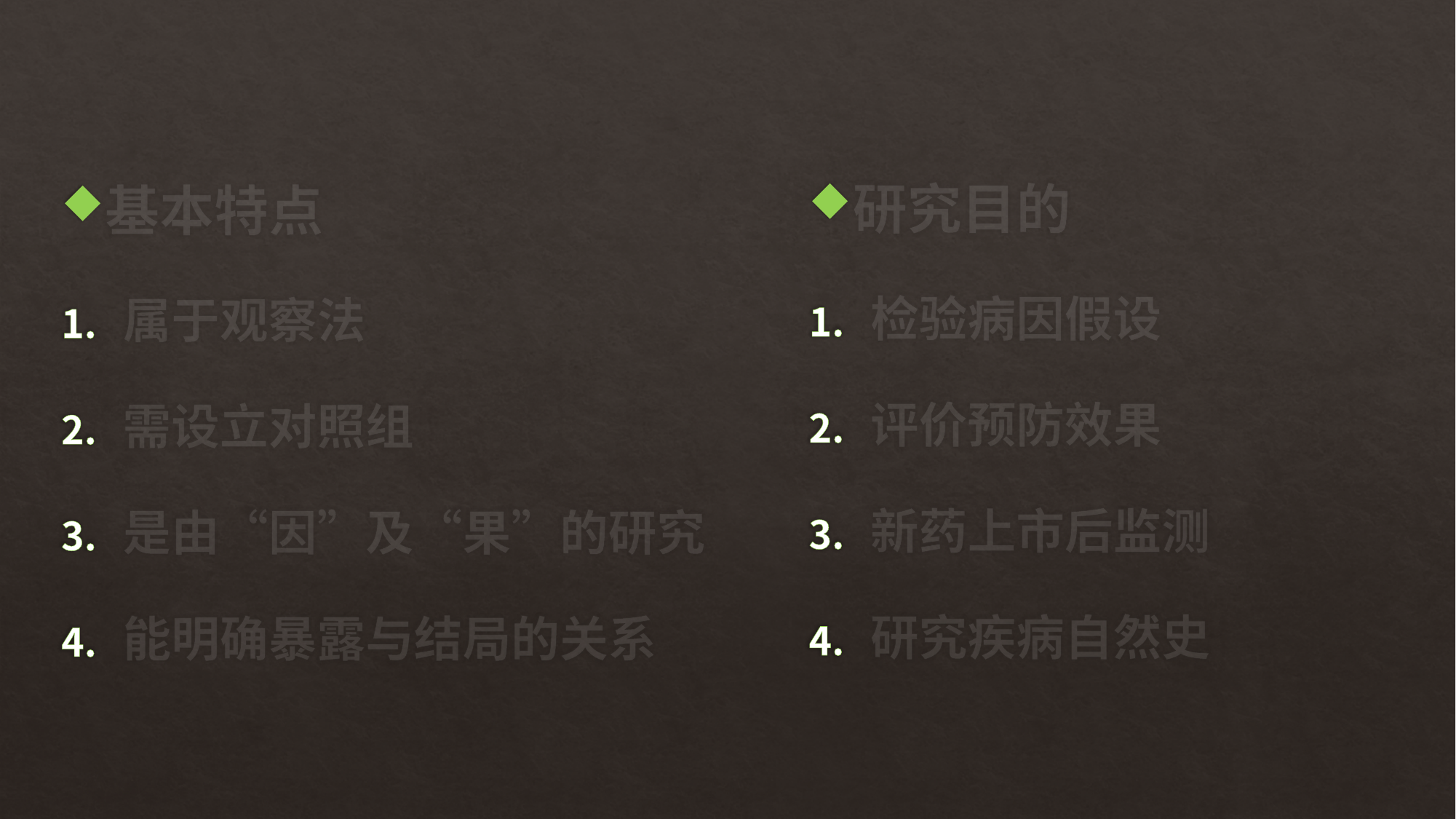

研究目的
检验病因假设
评价预防效果
新药上市后监测
研究疾病自然史
基本特点
属于观察法
需设立对照组
是由“因”及“果”的研究
能明确暴露与结局的关系